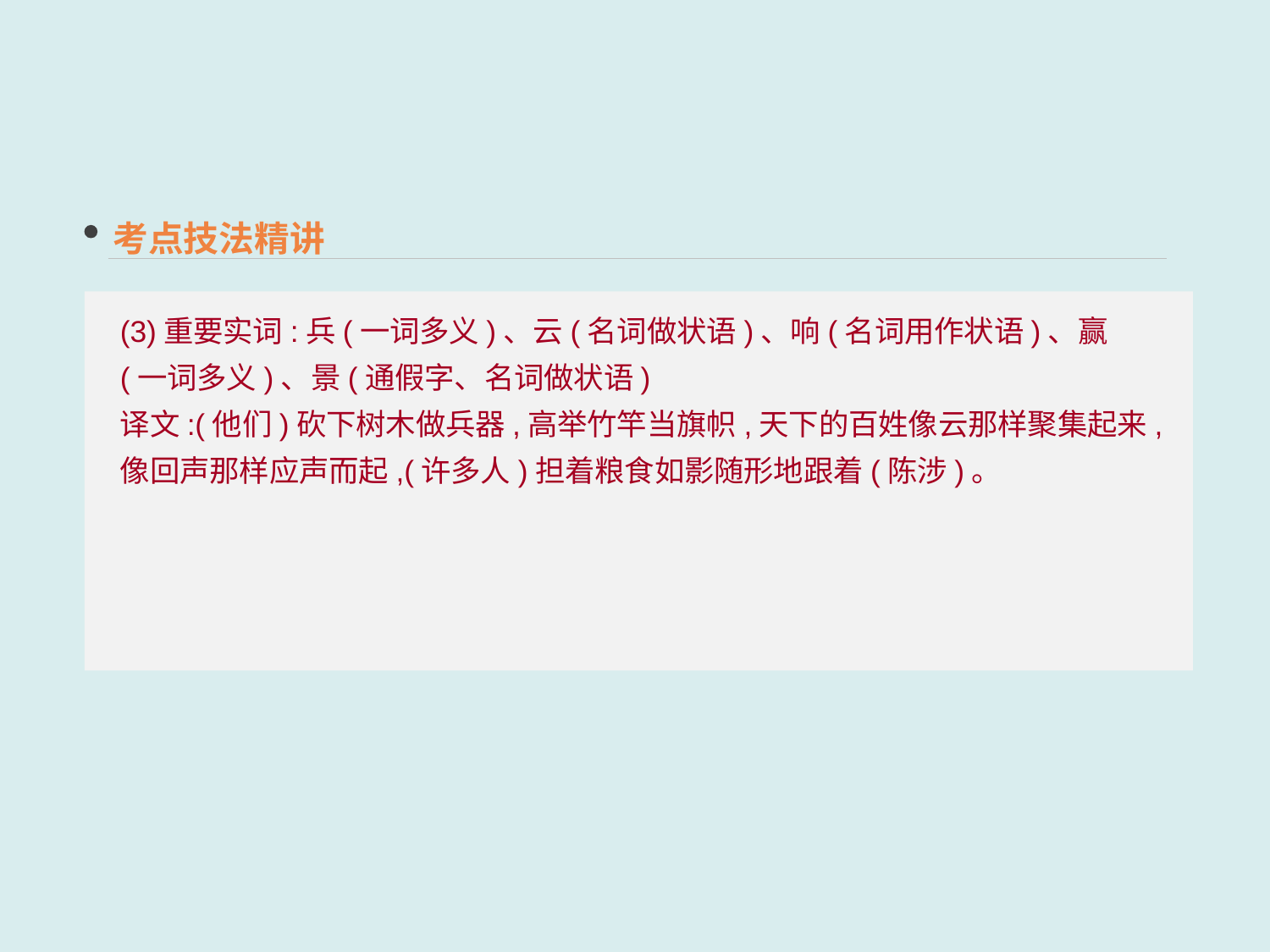

考点技法精讲

(3)重要实词:兵(一词多义)、云(名词做状语)、响(名词用作状语)、赢(一词多义)、景(通假字、名词做状语)
译文:(他们)砍下树木做兵器,高举竹竿当旗帜,天下的百姓像云那样聚集起来,像回声那样应声而起,(许多人)担着粮食如影随形地跟着(陈涉)。